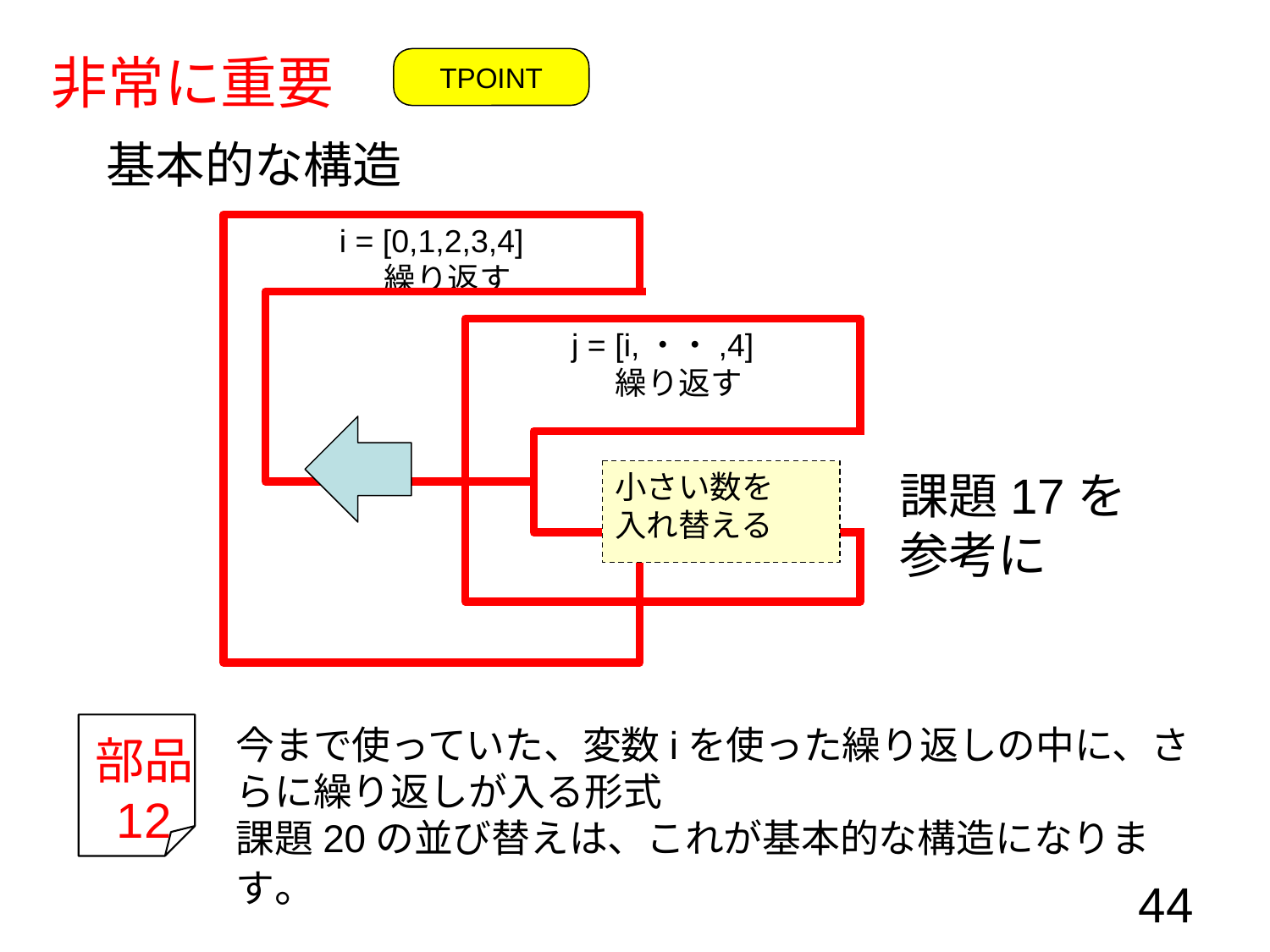

非常に重要
TPOINT
基本的な構造
i = [0,1,2,3,4]
　繰り返す

j = [i,・・,4]
　繰り返す

課題17を
参考に
小さい数を
入れ替える

部品
12
今まで使っていた、変数iを使った繰り返しの中に、さらに繰り返しが入る形式
課題20の並び替えは、これが基本的な構造になります。
44